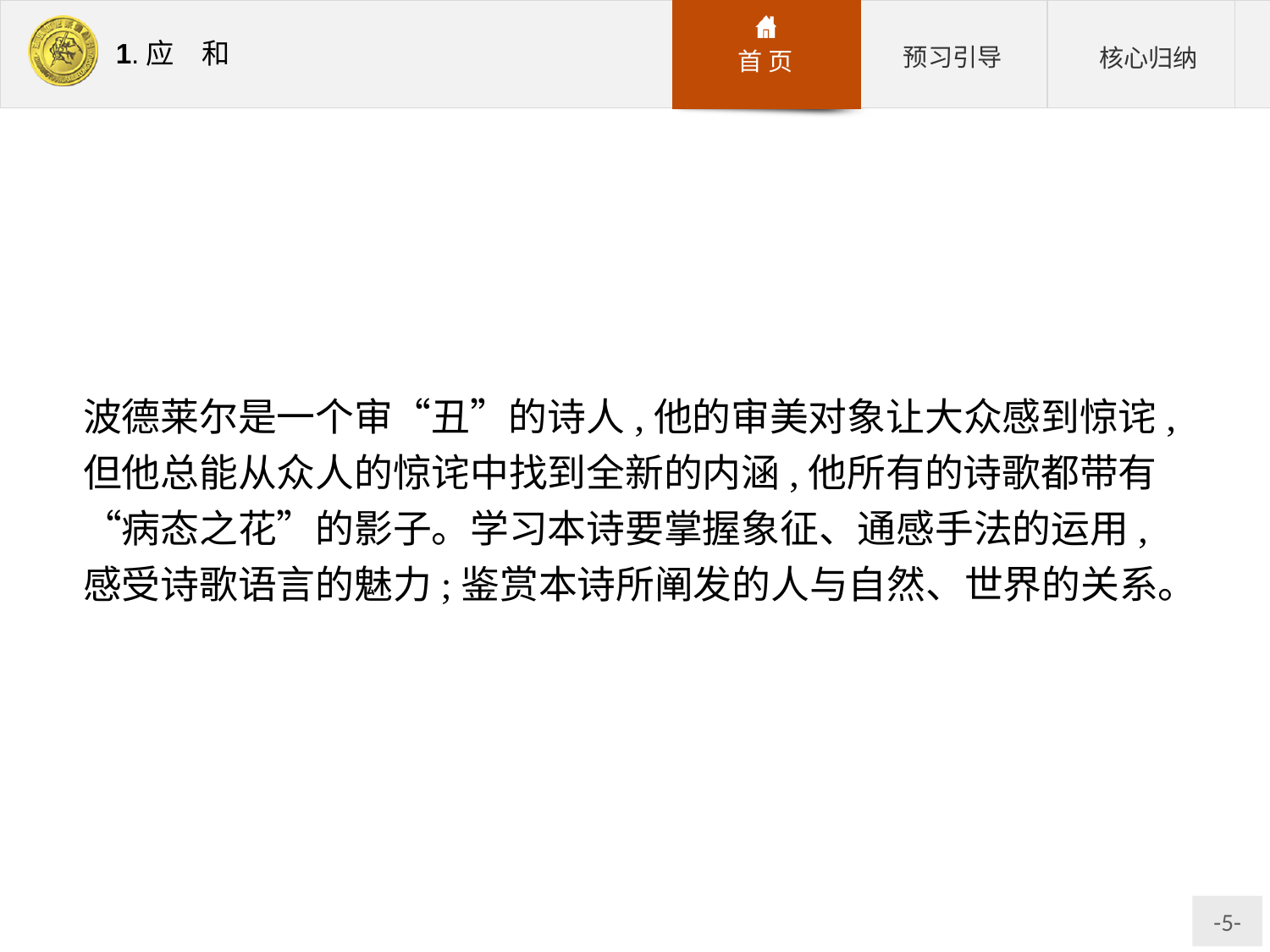

波德莱尔是一个审“丑”的诗人,他的审美对象让大众感到惊诧,但他总能从众人的惊诧中找到全新的内涵,他所有的诗歌都带有“病态之花”的影子。学习本诗要掌握象征、通感手法的运用,感受诗歌语言的魅力;鉴赏本诗所阐发的人与自然、世界的关系。